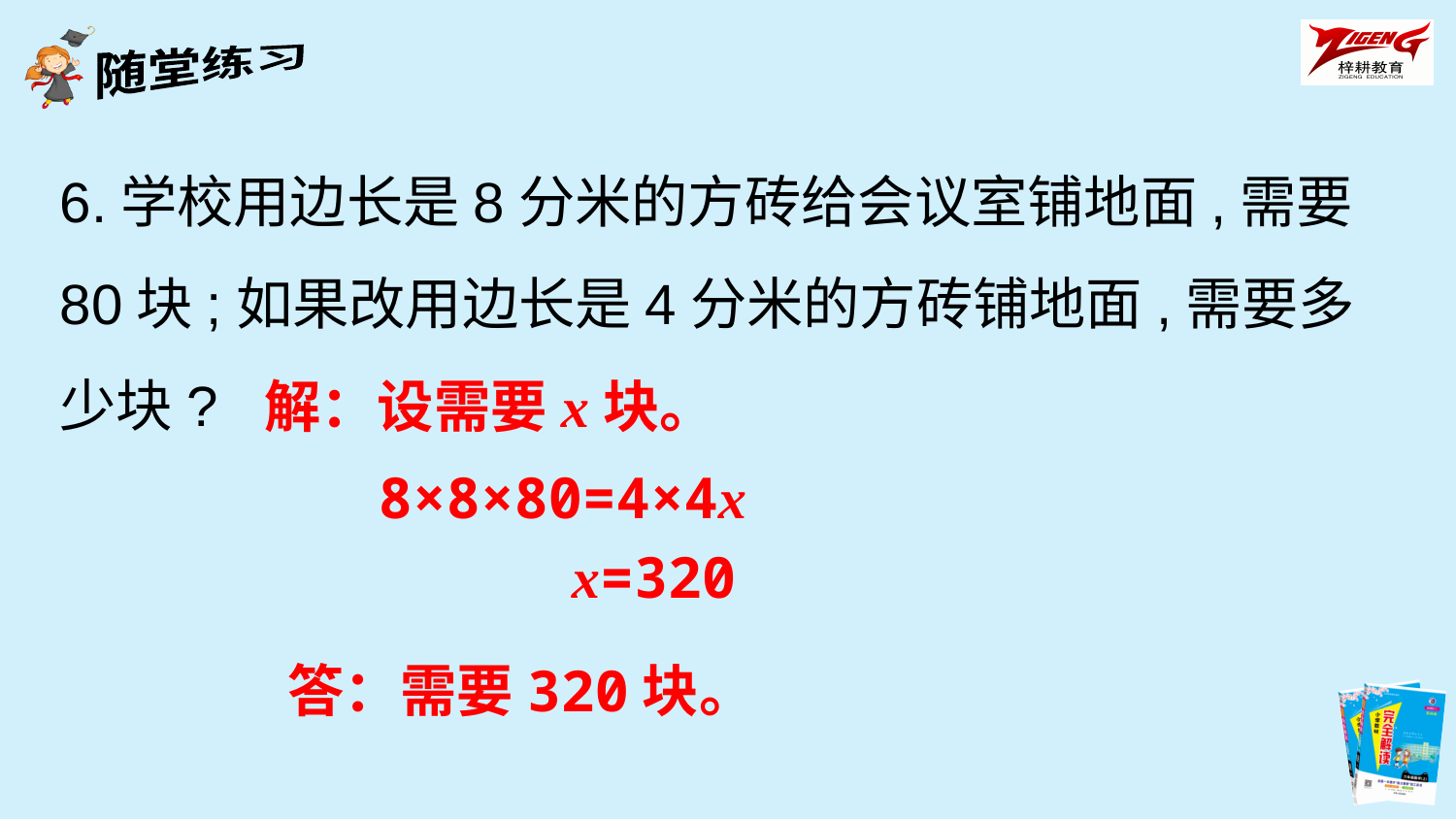

6.学校用边长是8分米的方砖给会议室铺地面,需要80块;如果改用边长是4分米的方砖铺地面,需要多少块?
解：设需要x块。
8×8×80=4×4x
x=320
答：需要320块。